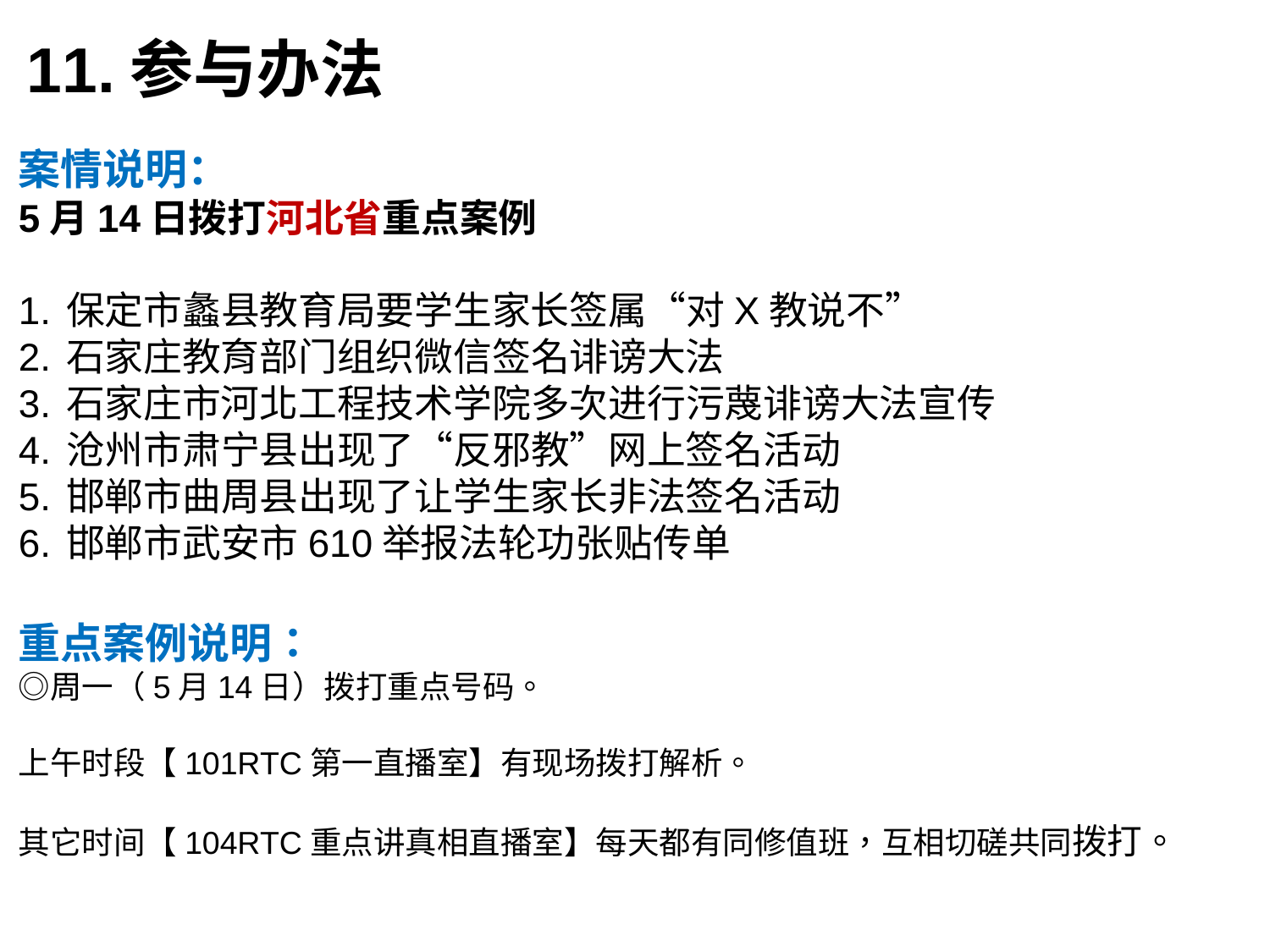

11.参与办法
案情说明：
5月14日拨打河北省重点案例

保定市蠡县教育局要学生家长签属“对X教说不”
石家庄教育部门组织微信签名诽谤大法
石家庄市河北工程技术学院多次进行污蔑诽谤大法宣传
沧州市肃宁县出现了“反邪教”网上签名活动
邯郸市曲周县出现了让学生家长非法签名活动
邯郸市武安市610举报法轮功张贴传单

重点案例说明：
◎周一（5月14日）拨打重点号码。
上午时段【101RTC第一直播室】有现场拨打解析。

其它时间【104RTC重点讲真相直播室】每天都有同修值班，互相切磋共同拨打。